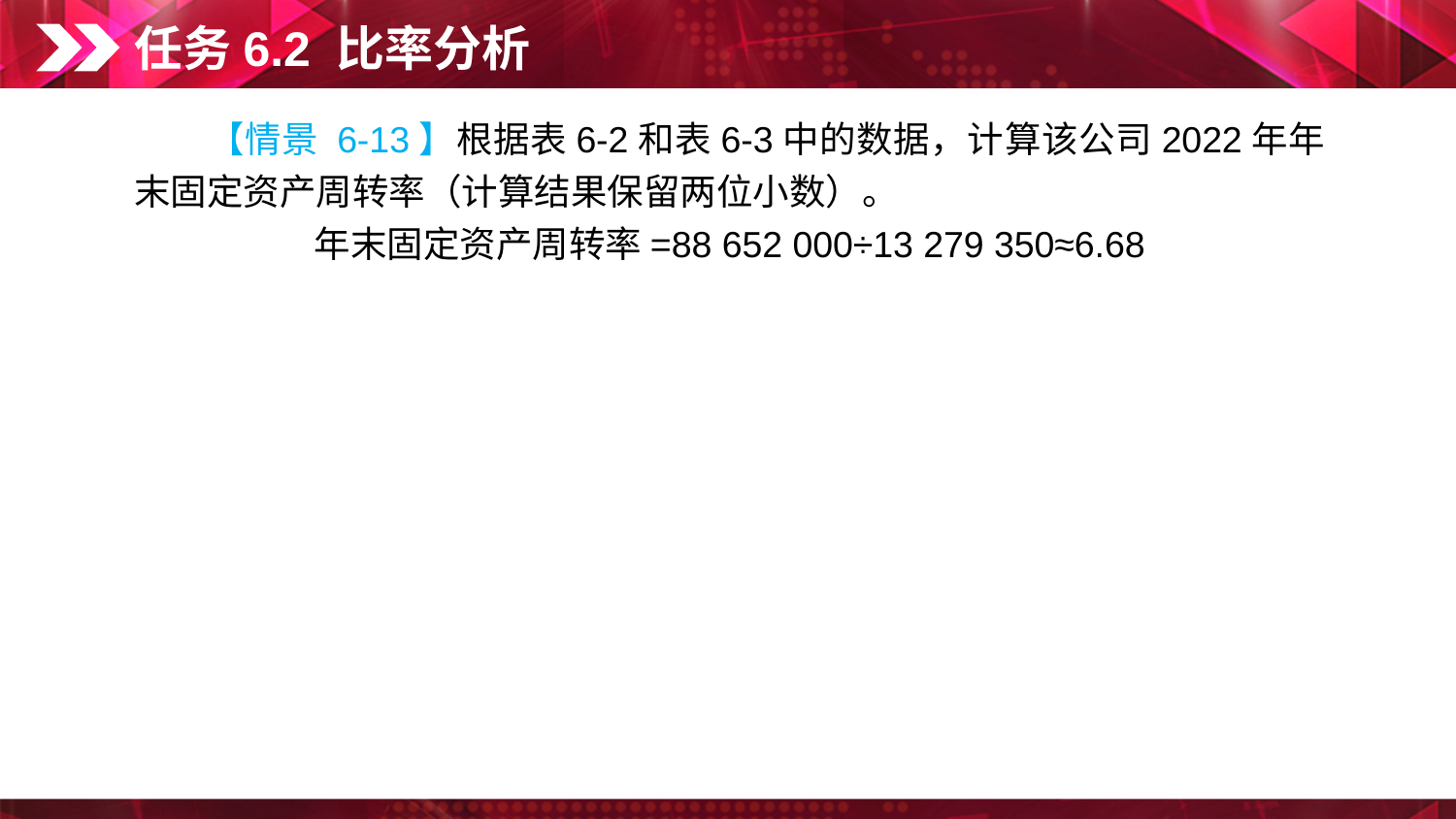

任务6.2 比率分析

　　【情景 6-13】根据表6-2和表6-3中的数据，计算该公司2022年年末固定资产周转率（计算结果保留两位小数）。
年末固定资产周转率=88 652 000÷13 279 350≈6.68